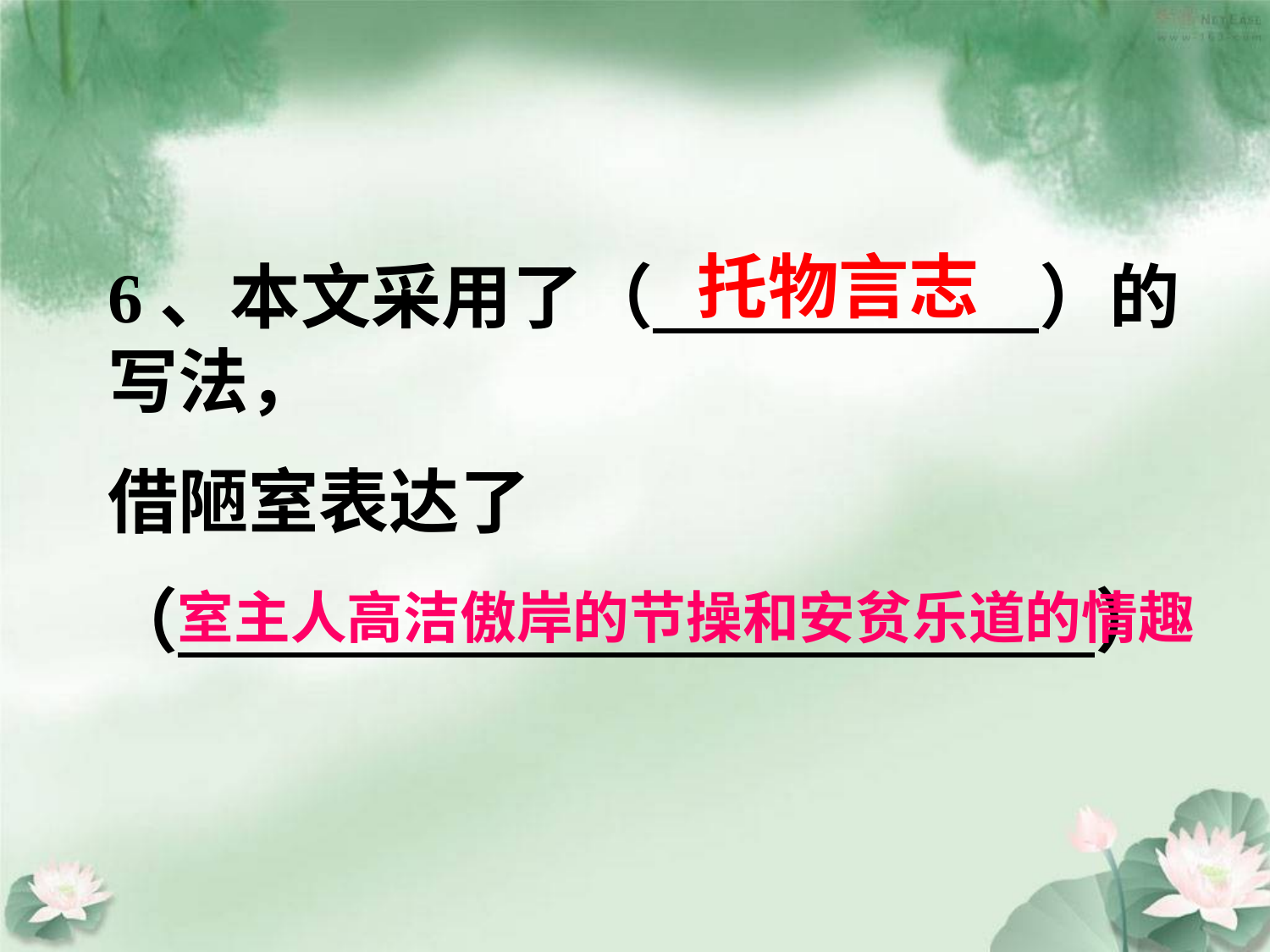

托物言志
6、本文采用了（                        ）的写法，
借陋室表达了
（                                                         ）
室主人高洁傲岸的节操和安贫乐道的情趣